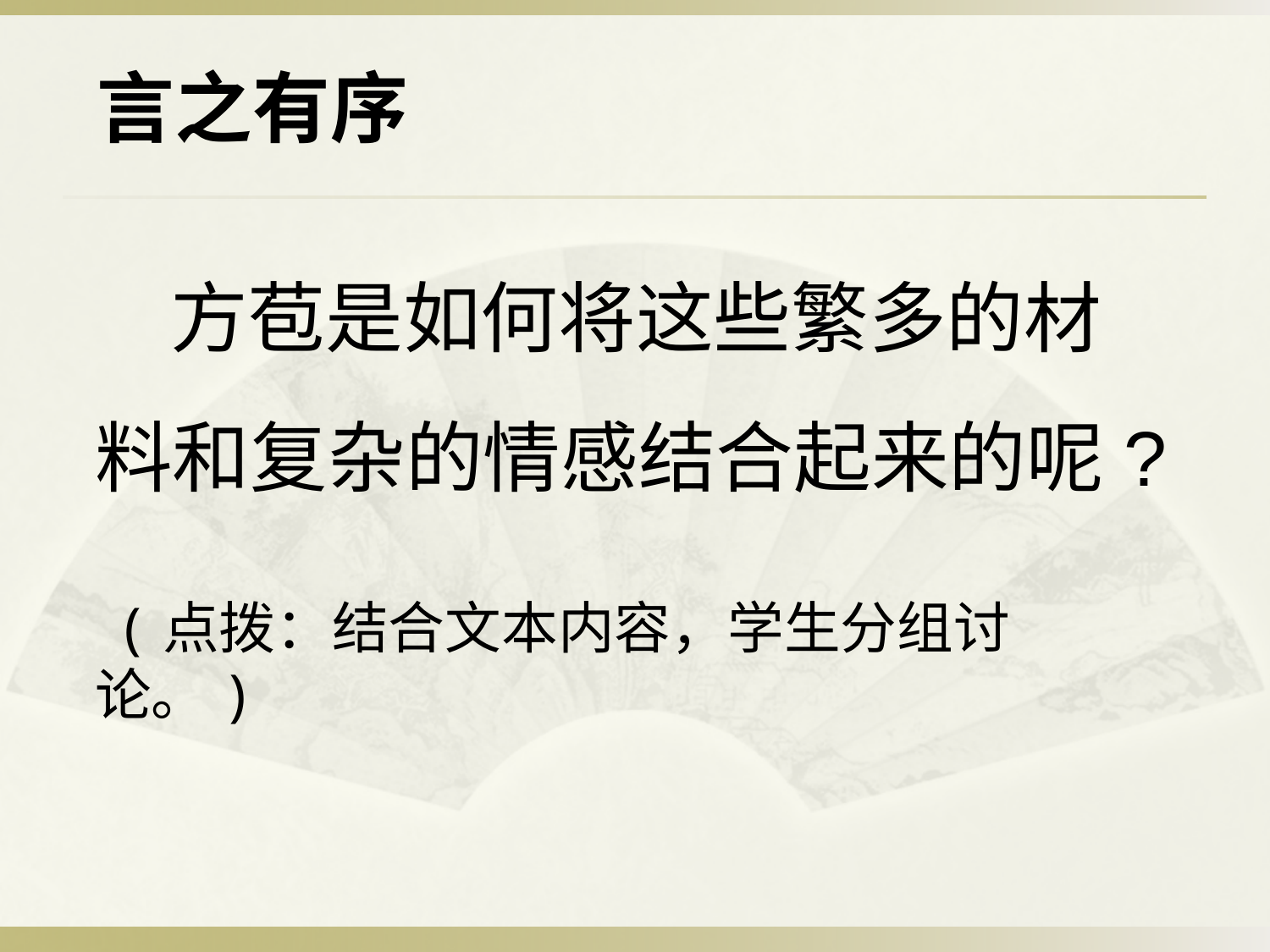

# 言之有序
      方苞是如何将这些繁多的材料和复杂的情感结合起来的呢?

  (点拨：结合文本内容，学生分组讨论。)